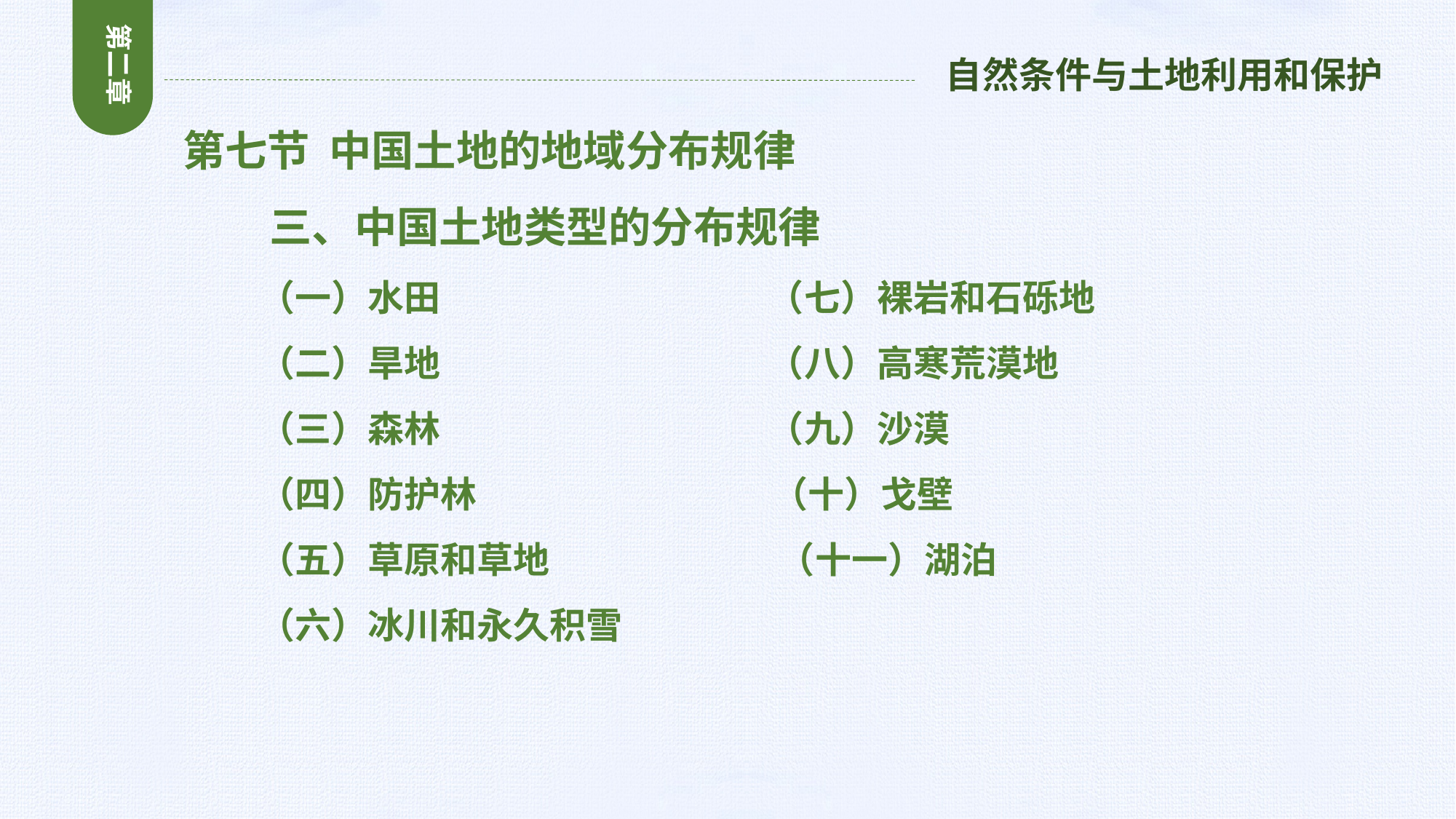

第二章
自然条件与土地利用和保护
 第七节  中国土地的地域分布规律
          三、中国土地类型的分布规律
        （一）水田                                        （七）裸岩和石砾地
        （二）旱地                                        （八）高寒荒漠地
        （三）森林                                        （九）沙漠
        （四）防护林                                    （十）戈壁
        （五）草原和草地                            （十一）湖泊
        （六）冰川和永久积雪